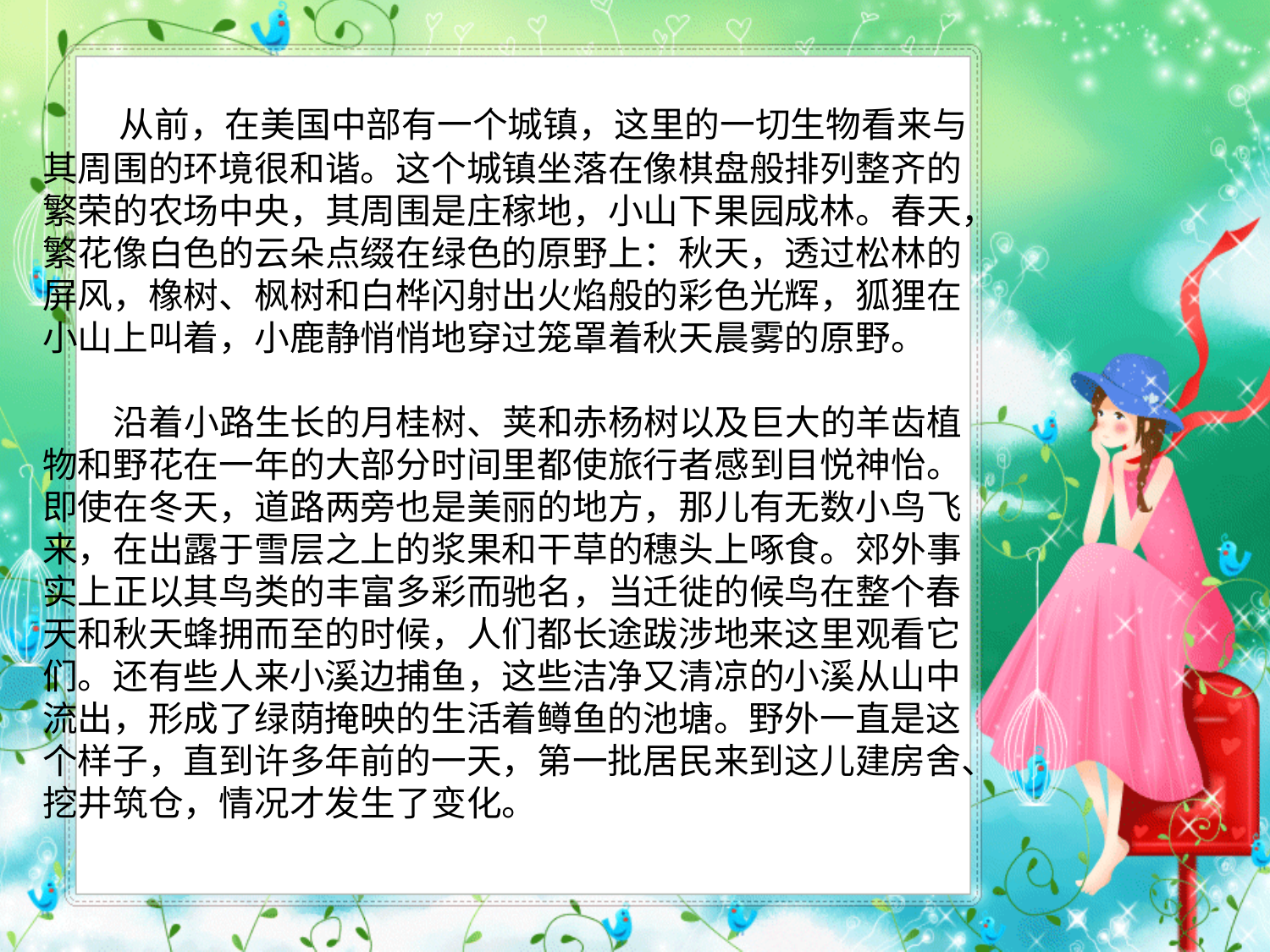

从前，在美国中部有一个城镇，这里的一切生物看来与其周围的环境很和谐。这个城镇坐落在像棋盘般排列整齐的繁荣的农场中央，其周围是庄稼地，小山下果园成林。春天，繁花像白色的云朵点缀在绿色的原野上：秋天，透过松林的屏风，橡树、枫树和白桦闪射出火焰般的彩色光辉，狐狸在小山上叫着，小鹿静悄悄地穿过笼罩着秋天晨雾的原野。

        沿着小路生长的月桂树、荚和赤杨树以及巨大的羊齿植物和野花在一年的大部分时间里都使旅行者感到目悦神怡。即使在冬天，道路两旁也是美丽的地方，那儿有无数小鸟飞来，在出露于雪层之上的浆果和干草的穗头上啄食。郊外事实上正以其鸟类的丰富多彩而驰名，当迁徙的候鸟在整个春天和秋天蜂拥而至的时候，人们都长途跋涉地来这里观看它们。还有些人来小溪边捕鱼，这些洁净又清凉的小溪从山中流出，形成了绿荫掩映的生活着鳟鱼的池塘。野外一直是这个样子，直到许多年前的一天，第一批居民来到这儿建房舍、挖井筑仓，情况才发生了变化。